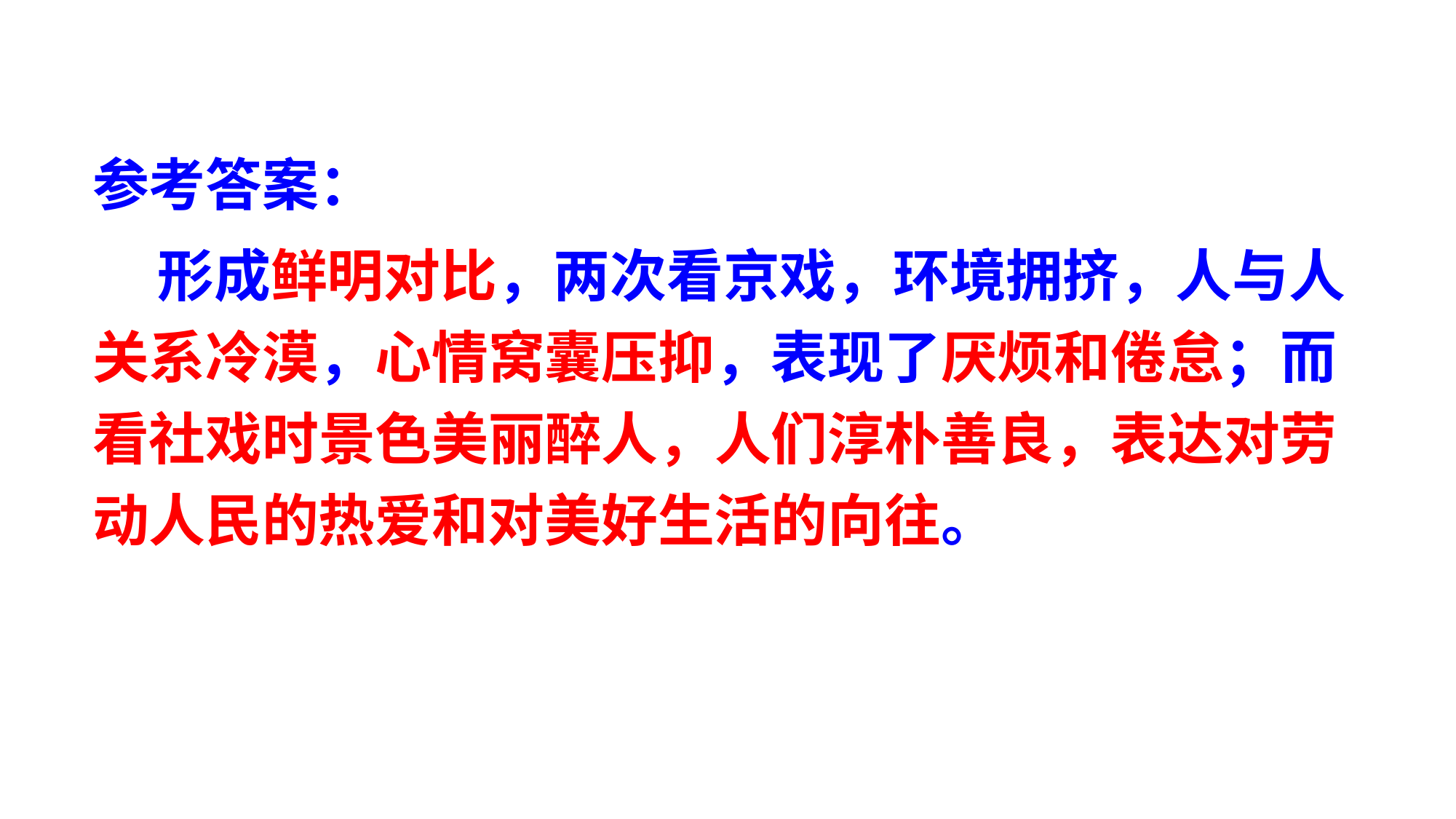

参考答案：
    形成鲜明对比，两次看京戏，环境拥挤，人与人关系冷漠，心情窝囊压抑，表现了厌烦和倦怠；而看社戏时景色美丽醉人，人们淳朴善良，表达对劳动人民的热爱和对美好生活的向往。
状元成才路
状元成才路
状元成才路
状元成才路
状元成才路
状元成才路
状元成才路
状元成才路
状元成才路
状元成才路
状元成才路
状元成才路
状元成才路
状元成才路
状元成才路
状元成才路
状元成才路
状元成才路
状元成才路
状元成才路
状元成才路
状元成才路
状元成才路
状元成才路
状元成才路
状元成才路
状元成才路
状元成才路
状元成才路
状元成才路
状元成才路
状元成才路
状元成才路
状元成才路
状元成才路
状元成才路
状元成才路
状元成才路
状元成才路
状元成才路
状元成才路
状元成才路
状元成才路
状元成才路
状元成才路
状元成才路
状元成才路
状元成才路
状元成才路
状元成才路
状元成才路
状元成才路
状元成才路
状元成才路
状元成才路
状元成才路
状元成才路
状元成才路
状元成才路
状元成才路
状元成才路
状元成才路
状元成才路
状元成才路
状元成才路
状元成才路
状元成才路
状元成才路
状元成才路
状元成才路
状元成才路
状元成才路
状元成才路
状元成才路
状元成才路
状元成才路
状元成才路
状元成才路
状元成才路
状元成才路
状元成才路
状元成才路
状元成才路
状元成才路
状元成才路
状元成才路
状元成才路
状元成才路
状元成才路
状元成才路
状元成才路
状元成才路
状元成才路
状元成才路
状元成才路
状元成才路
状元成才路
状元成才路
状元成才路
状元成才路